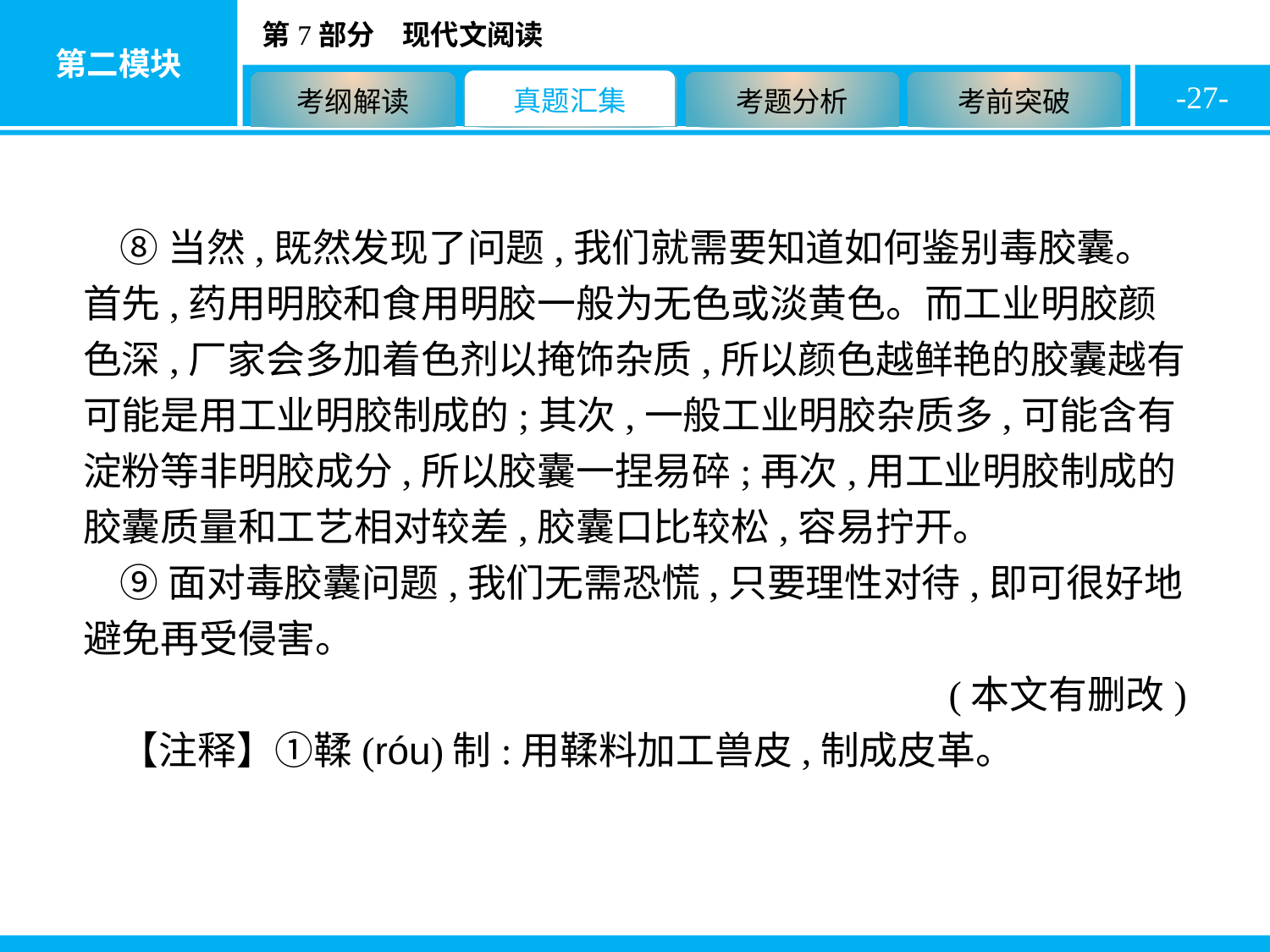

-27-
⑧当然,既然发现了问题,我们就需要知道如何鉴别毒胶囊。首先,药用明胶和食用明胶一般为无色或淡黄色。而工业明胶颜色深,厂家会多加着色剂以掩饰杂质,所以颜色越鲜艳的胶囊越有可能是用工业明胶制成的;其次,一般工业明胶杂质多,可能含有淀粉等非明胶成分,所以胶囊一捏易碎;再次,用工业明胶制成的胶囊质量和工艺相对较差,胶囊口比较松,容易拧开。
⑨面对毒胶囊问题,我们无需恐慌,只要理性对待,即可很好地避免再受侵害。
(本文有删改)
【注释】①鞣(róu)制:用鞣料加工兽皮,制成皮革。